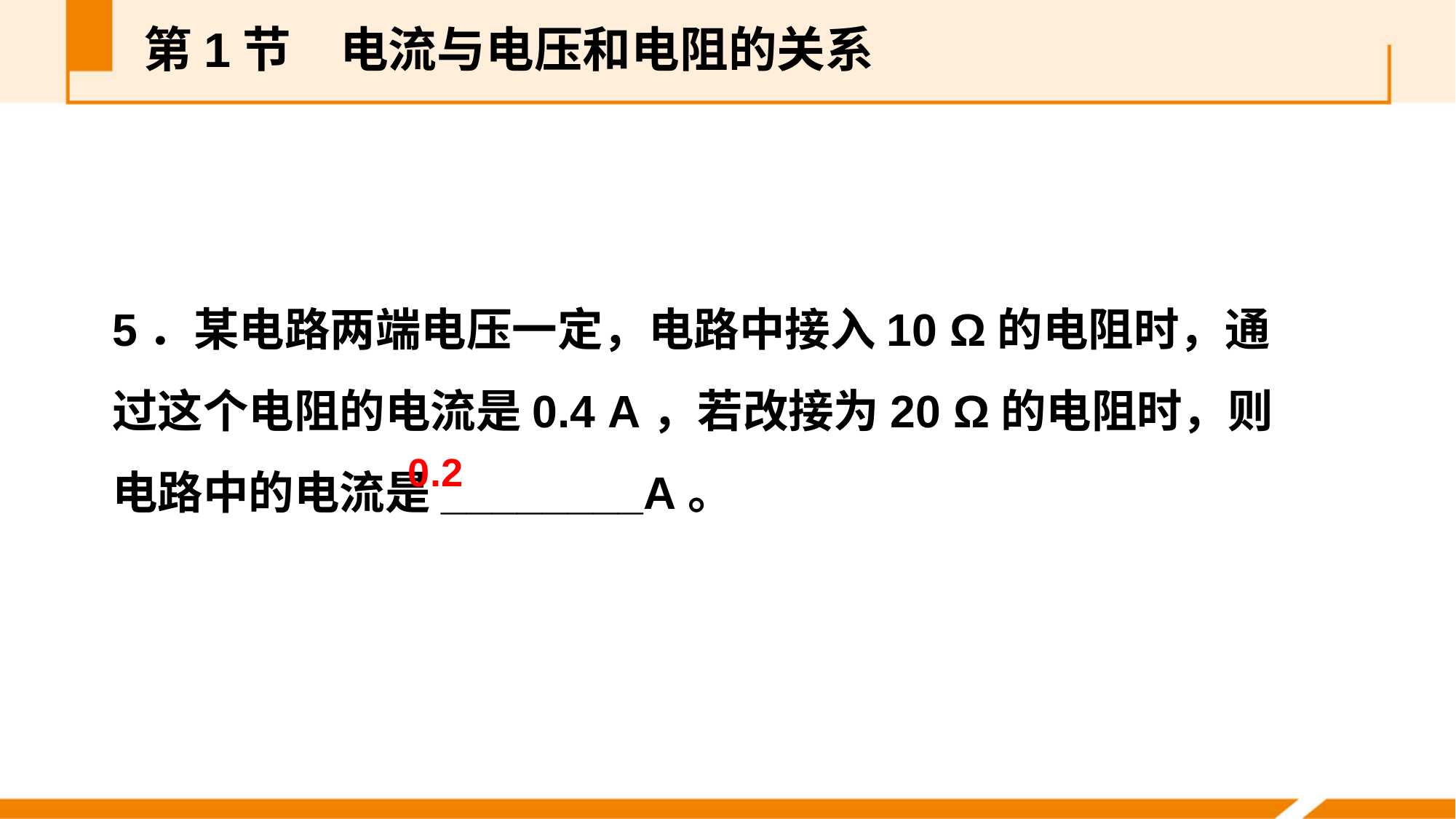

第1节　电流与电压和电阻的关系
5．某电路两端电压一定，电路中接入10 Ω的电阻时，通过这个电阻的电流是0.4 A，若改接为20 Ω的电阻时，则电路中的电流是________A。
0.2